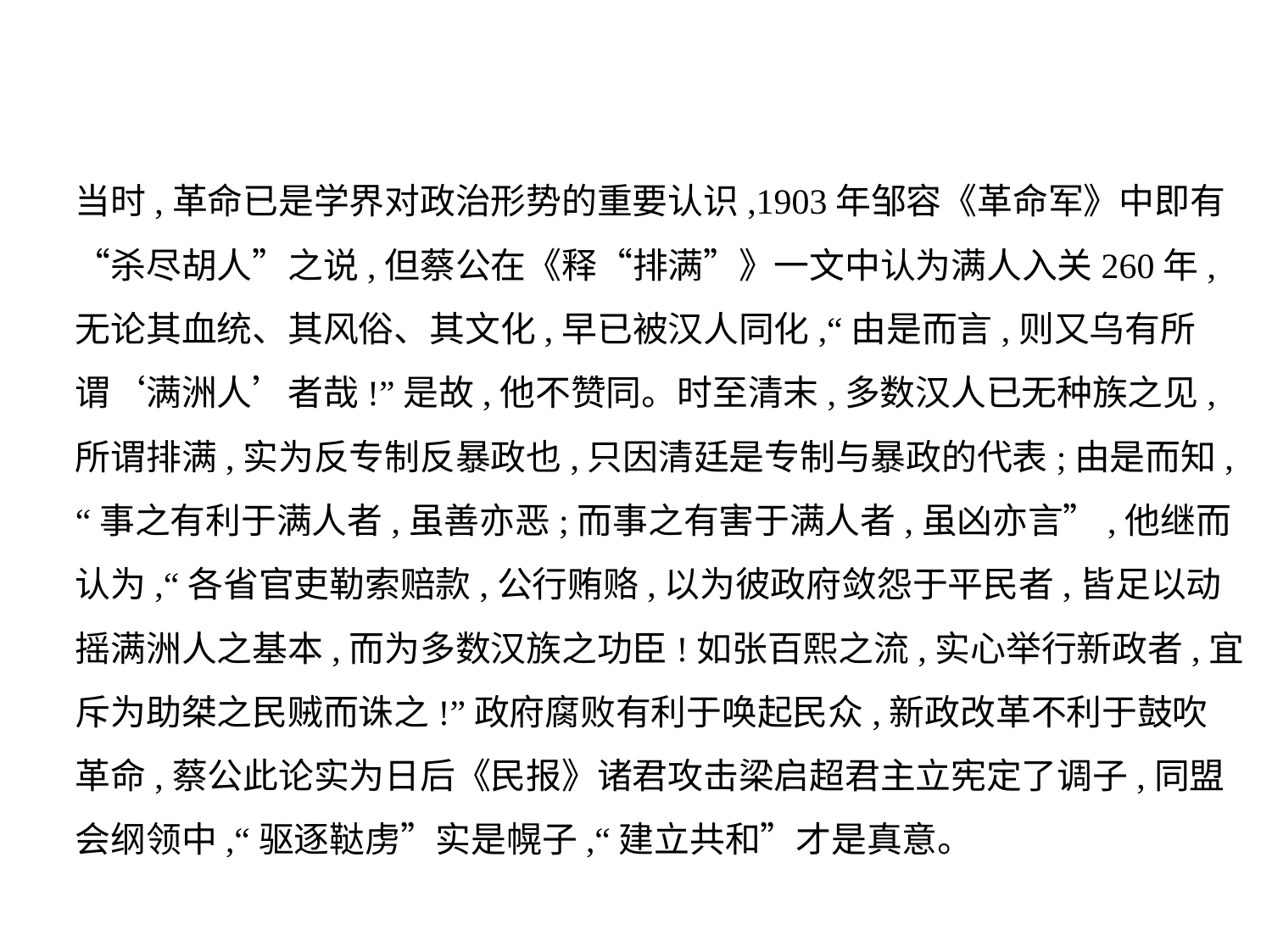

当时,革命已是学界对政治形势的重要认识,1903年邹容《革命军》中即有
“杀尽胡人”之说,但蔡公在《释“排满”》一文中认为满人入关260年,
无论其血统、其风俗、其文化,早已被汉人同化,“由是而言,则又乌有所
谓‘满洲人’者哉!”是故,他不赞同。时至清末,多数汉人已无种族之见,
所谓排满,实为反专制反暴政也,只因清廷是专制与暴政的代表;由是而知,
“事之有利于满人者,虽善亦恶;而事之有害于满人者,虽凶亦言”,他继而
认为,“各省官吏勒索赔款,公行贿赂,以为彼政府敛怨于平民者,皆足以动
摇满洲人之基本,而为多数汉族之功臣!如张百熙之流,实心举行新政者,宜
斥为助桀之民贼而诛之!”政府腐败有利于唤起民众,新政改革不利于鼓吹
革命,蔡公此论实为日后《民报》诸君攻击梁启超君主立宪定了调子,同盟
会纲领中,“驱逐鞑虏”实是幌子,“建立共和”才是真意。